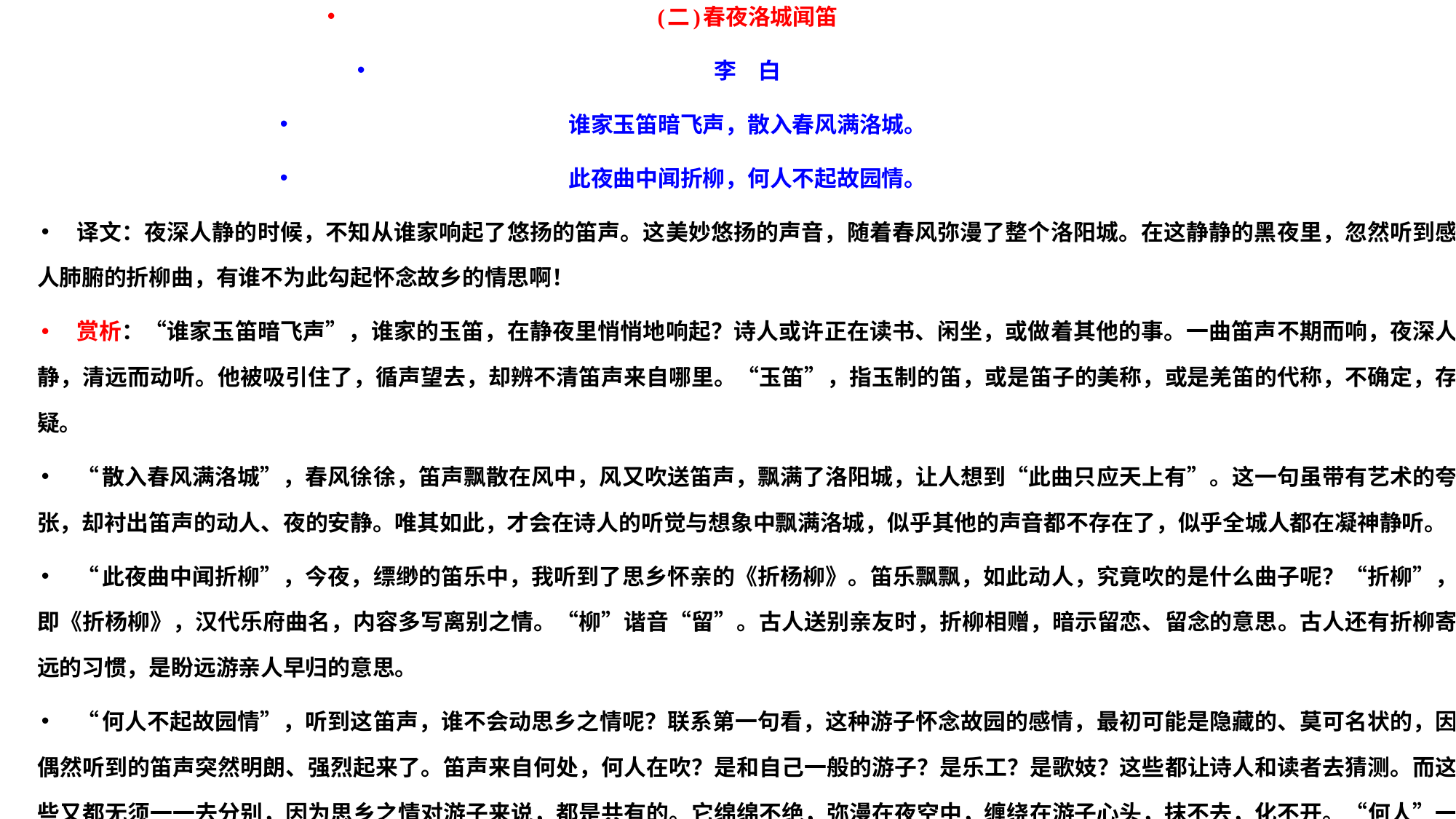

(二)春夜洛城闻笛
李　白
谁家玉笛暗飞声，散入春风满洛城。
此夜曲中闻折柳，何人不起故园情。
译文：夜深人静的时候，不知从谁家响起了悠扬的笛声。这美妙悠扬的声音，随着春风弥漫了整个洛阳城。在这静静的黑夜里，忽然听到感人肺腑的折柳曲，有谁不为此勾起怀念故乡的情思啊！
赏析：“谁家玉笛暗飞声”，谁家的玉笛，在静夜里悄悄地响起？诗人或许正在读书、闲坐，或做着其他的事。一曲笛声不期而响，夜深人静，清远而动听。他被吸引住了，循声望去，却辨不清笛声来自哪里。“玉笛”，指玉制的笛，或是笛子的美称，或是羌笛的代称，不确定，存疑。
“散入春风满洛城”，春风徐徐，笛声飘散在风中，风又吹送笛声，飘满了洛阳城，让人想到“此曲只应天上有”。这一句虽带有艺术的夸张，却衬出笛声的动人、夜的安静。唯其如此，才会在诗人的听觉与想象中飘满洛城，似乎其他的声音都不存在了，似乎全城人都在凝神静听。
“此夜曲中闻折柳”，今夜，缥缈的笛乐中，我听到了思乡怀亲的《折杨柳》。笛乐飘飘，如此动人，究竟吹的是什么曲子呢？“折柳”，即《折杨柳》，汉代乐府曲名，内容多写离别之情。“柳”谐音“留”。古人送别亲友时，折柳相赠，暗示留恋、留念的意思。古人还有折柳寄远的习惯，是盼远游亲人早归的意思。
“何人不起故园情”，听到这笛声，谁不会动思乡之情呢？联系第一句看，这种游子怀念故园的感情，最初可能是隐藏的、莫可名状的，因偶然听到的笛声突然明朗、强烈起来了。笛声来自何处，何人在吹？是和自己一般的游子？是乐工？是歌妓？这些都让诗人和读者去猜测。而这些又都无须一一去分别，因为思乡之情对游子来说，都是共有的。它绵绵不绝，弥漫在夜空中，缠绕在游子心头，抹不去，化不开。“何人”一词概括性极强，实则是突出诗人的思乡之情。
容易出现的错别字：园(圆)